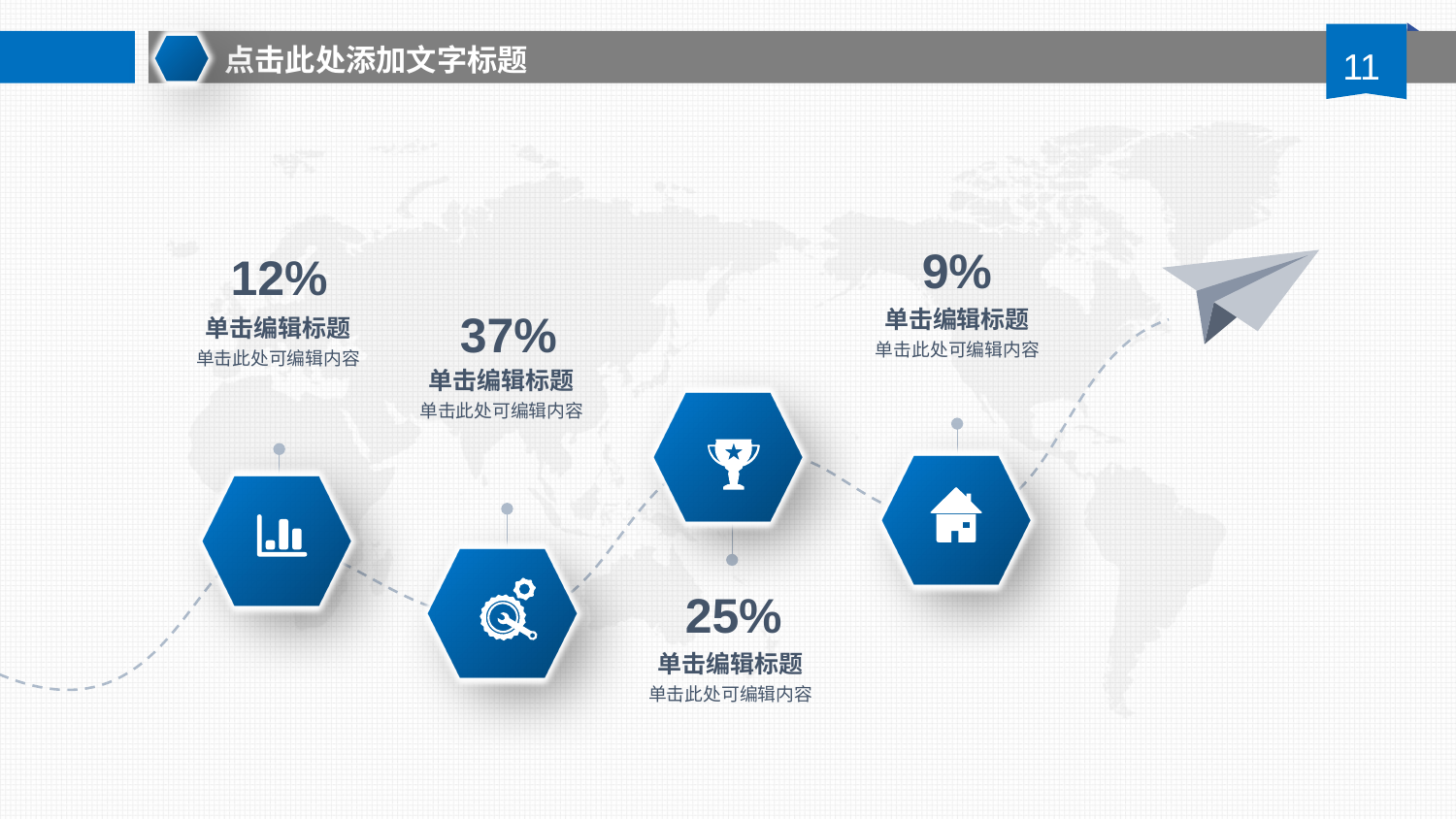

点击此处添加文字标题
11

9%
12%

单击编辑标题
37%
单击编辑标题

单击此处可编辑内容
单击此处可编辑内容
单击编辑标题

单击此处可编辑内容

25%
单击编辑标题
单击此处可编辑内容